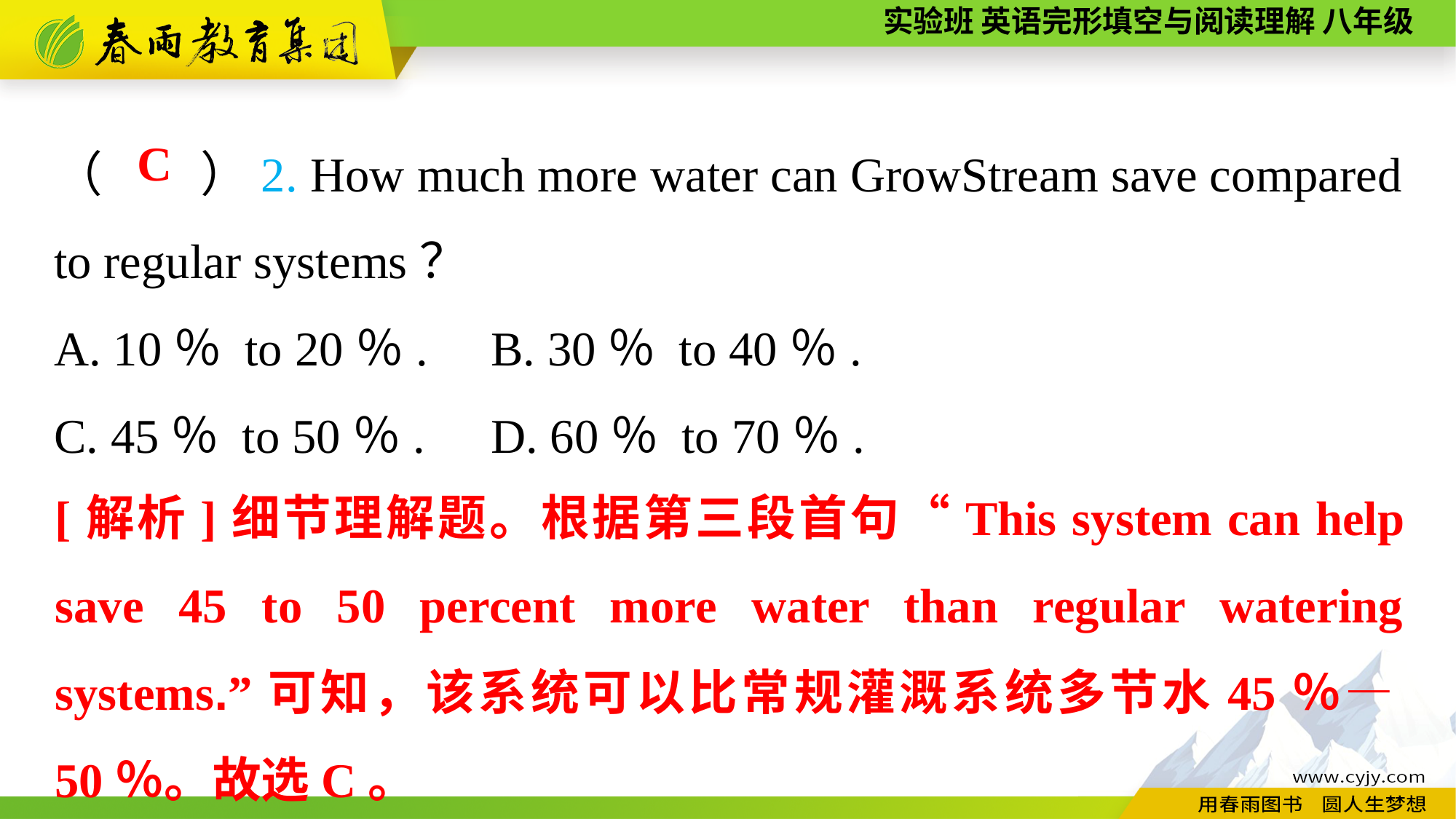

（　　）2. How much more water can GrowStream save compared to regular systems？
A. 10％ to 20％.	B. 30％ to 40％.
C. 45％ to 50％.	D. 60％ to 70％.
C
[解析]细节理解题。根据第三段首句“This system can help save 45 to 50 percent more water than regular watering systems.”可知，该系统可以比常规灌溉系统多节水45％—50％。故选C。